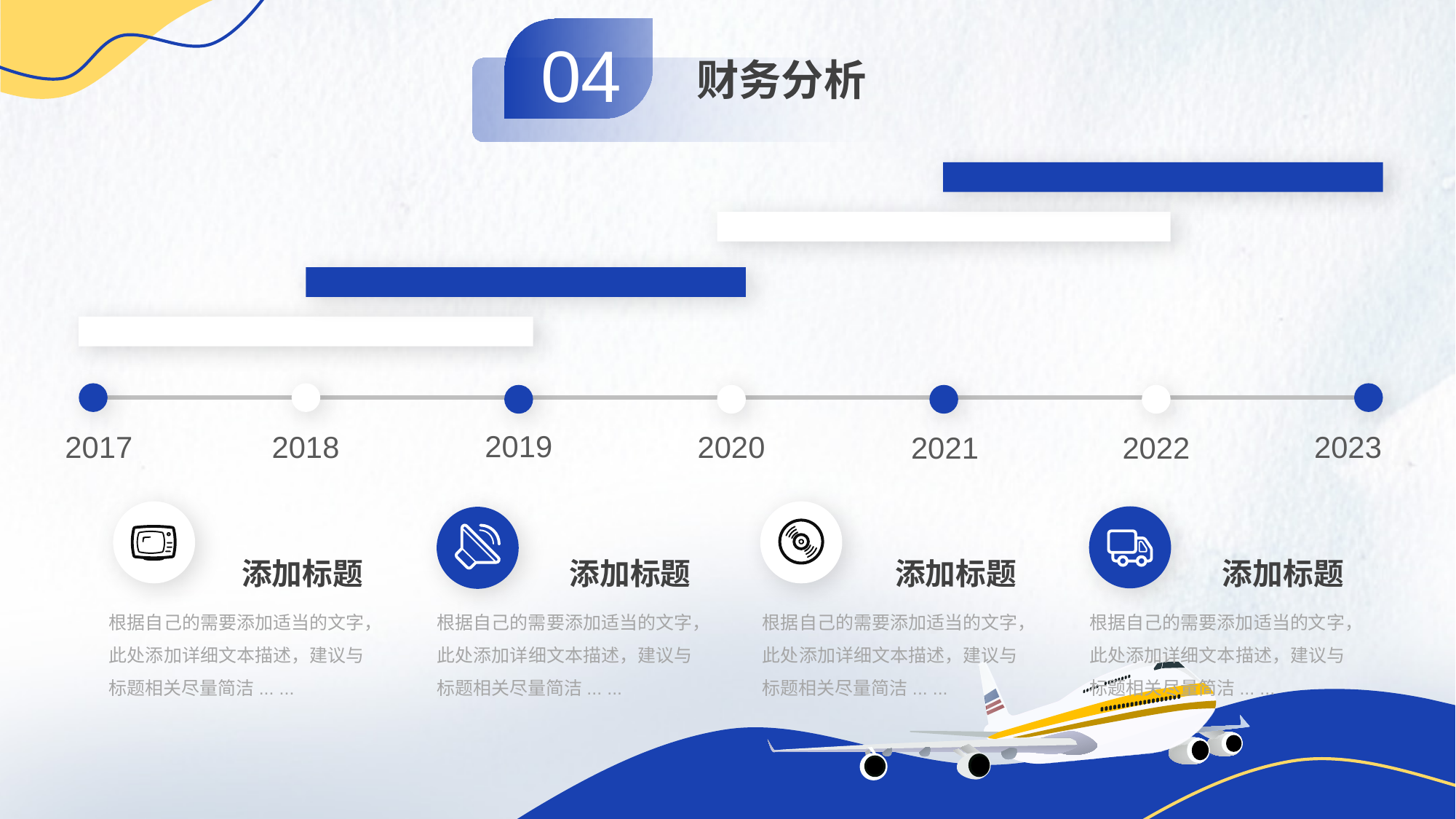

04

财务分析

2019
2017
2023
2020
2018
2021
2022

添加标题
根据自己的需要添加适当的文字，此处添加详细文本描述，建议与标题相关尽量简洁... ...
添加标题
根据自己的需要添加适当的文字，此处添加详细文本描述，建议与标题相关尽量简洁... ...
添加标题
根据自己的需要添加适当的文字，此处添加详细文本描述，建议与标题相关尽量简洁... ...
添加标题
根据自己的需要添加适当的文字，此处添加详细文本描述，建议与标题相关尽量简洁... ...